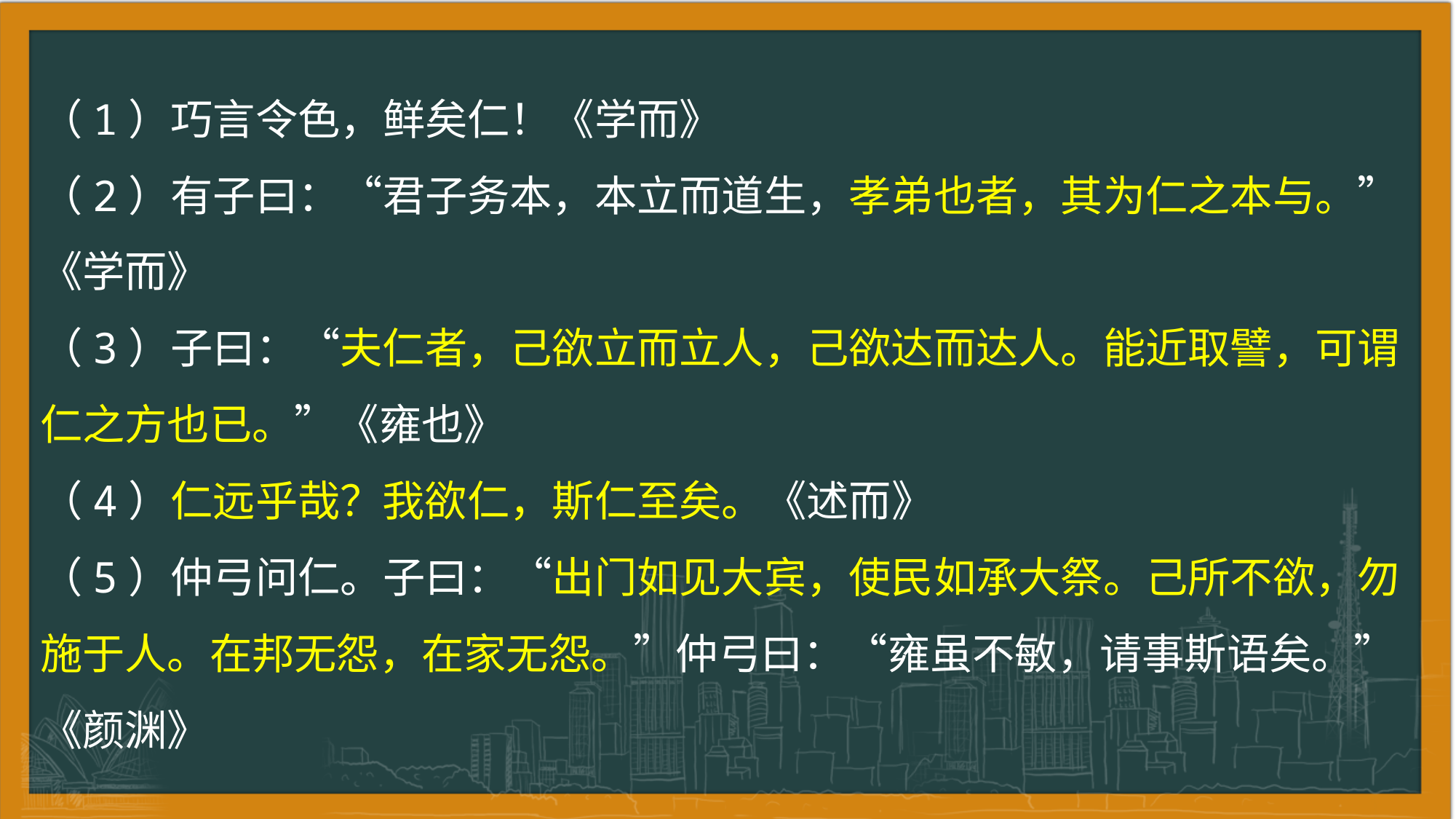

（1）巧言令色，鲜矣仁！《学而》
（2）有子曰：“君子务本，本立而道生，孝弟也者，其为仁之本与。”《学而》
（3）子曰：“夫仁者，己欲立而立人，己欲达而达人。能近取譬，可谓仁之方也已。”《雍也》
（4）仁远乎哉？我欲仁，斯仁至矣。《述而》
（5）仲弓问仁。子曰：“出门如见大宾，使民如承大祭。己所不欲，勿施于人。在邦无怨，在家无怨。”仲弓曰：“雍虽不敏，请事斯语矣。”《颜渊》